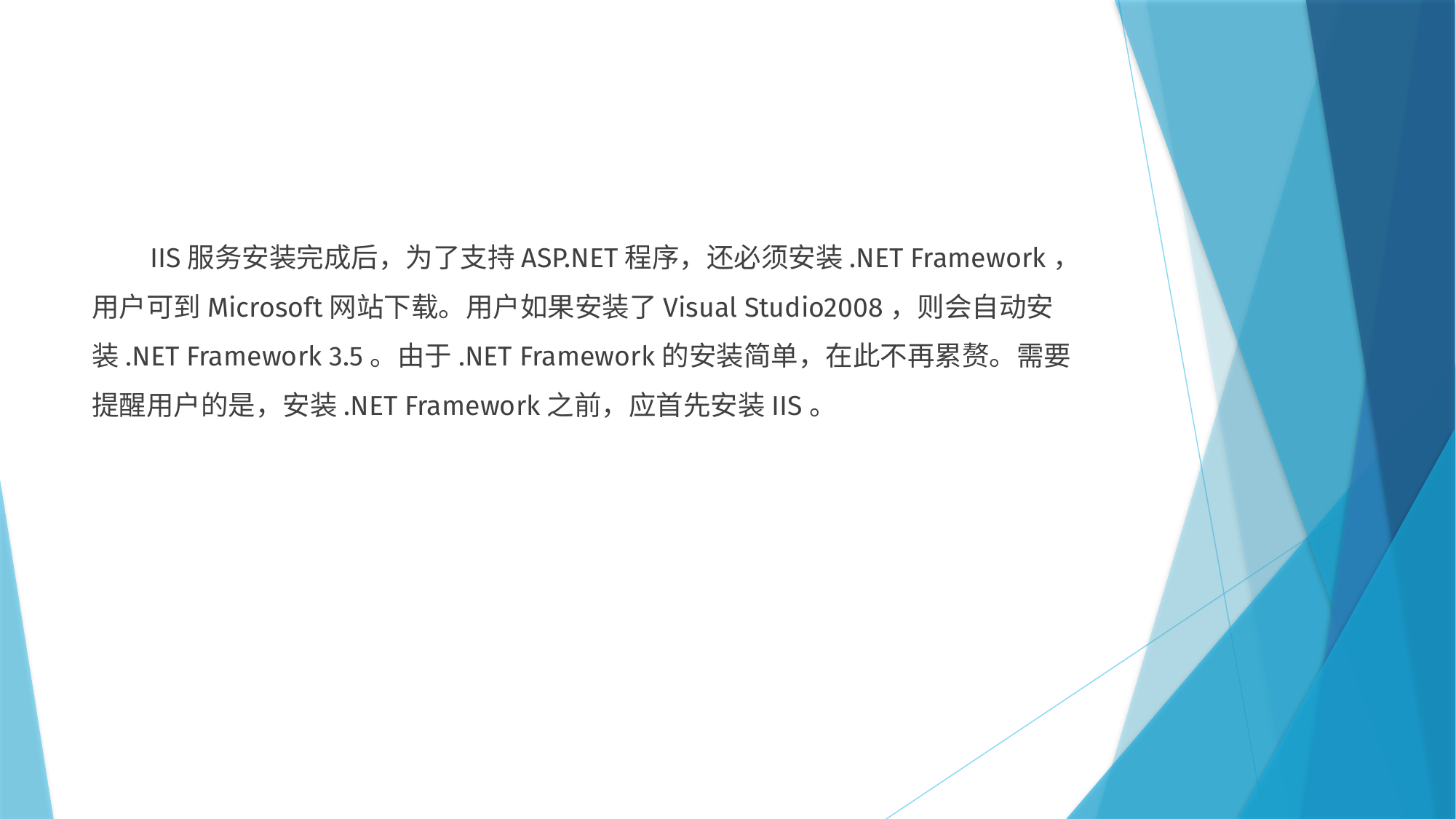

#
        IIS服务安装完成后，为了支持ASP.NET程序，还必须安装.NET Framework，用户可到Microsoft网站下载。用户如果安装了Visual Studio2008，则会自动安装.NET Framework 3.5。由于.NET Framework的安装简单，在此不再累赘。需要提醒用户的是，安装.NET Framework之前，应首先安装IIS。